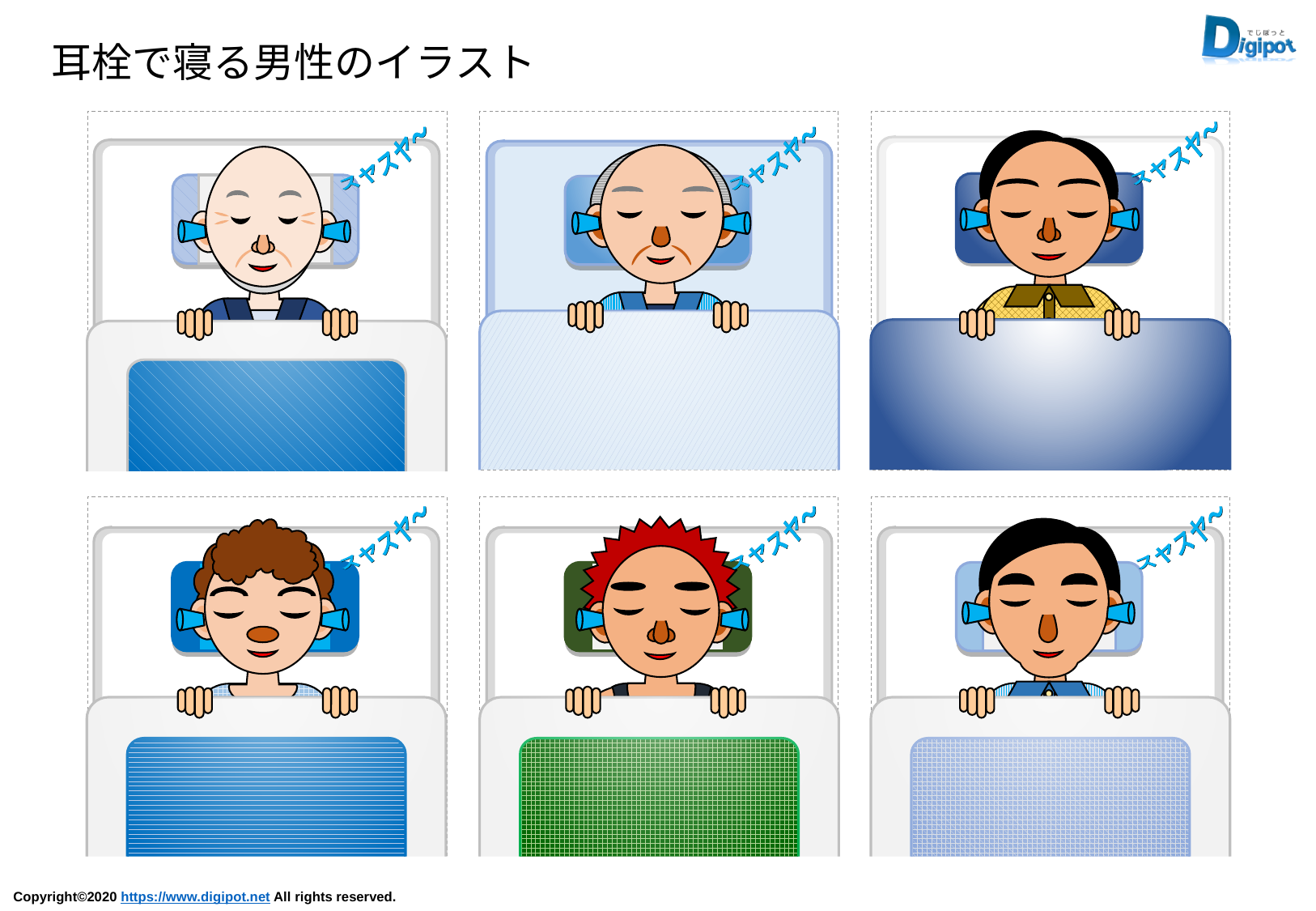

耳栓で寝る男性のイラスト

スヤスヤ～
スヤスヤ～

スヤスヤ～
スヤスヤ～

スヤスヤ～
スヤスヤ～

スヤスヤ～
スヤスヤ～

スヤスヤ～
スヤスヤ～

スヤスヤ～
スヤスヤ～